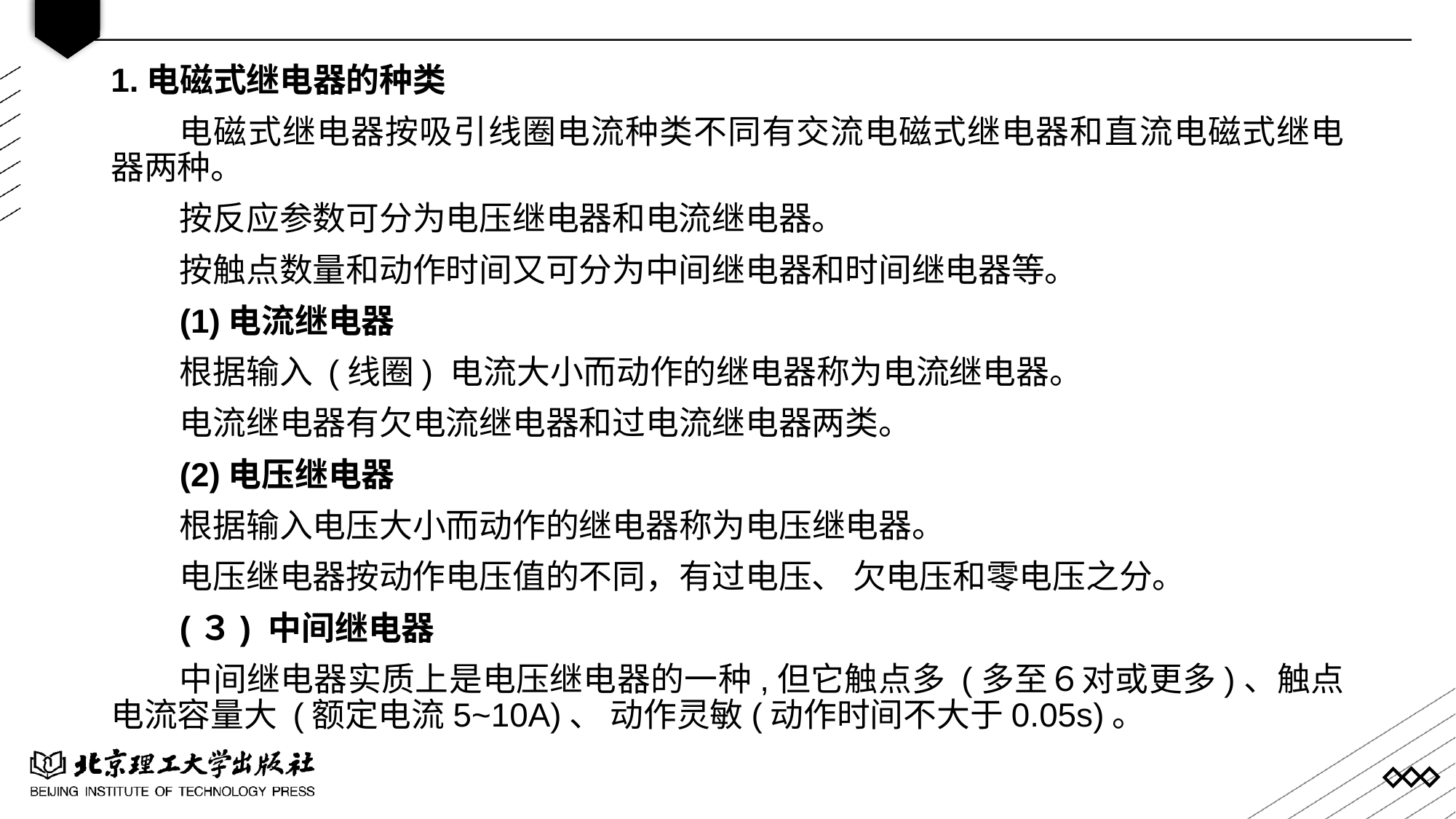

1.电磁式继电器的种类
电磁式继电器按吸引线圈电流种类不同有交流电磁式继电器和直流电磁式继电器两种。
按反应参数可分为电压继电器和电流继电器。
按触点数量和动作时间又可分为中间继电器和时间继电器等。
(1)电流继电器
根据输入 (线圈) 电流大小而动作的继电器称为电流继电器。
电流继电器有欠电流继电器和过电流继电器两类。
(2)电压继电器
根据输入电压大小而动作的继电器称为电压继电器。
电压继电器按动作电压值的不同，有过电压、 欠电压和零电压之分。
(３) 中间继电器
中间继电器实质上是电压继电器的一种,但它触点多 (多至６对或更多)、触点电流容量大 (额定电流5~10A)、 动作灵敏(动作时间不大于0.05s)。